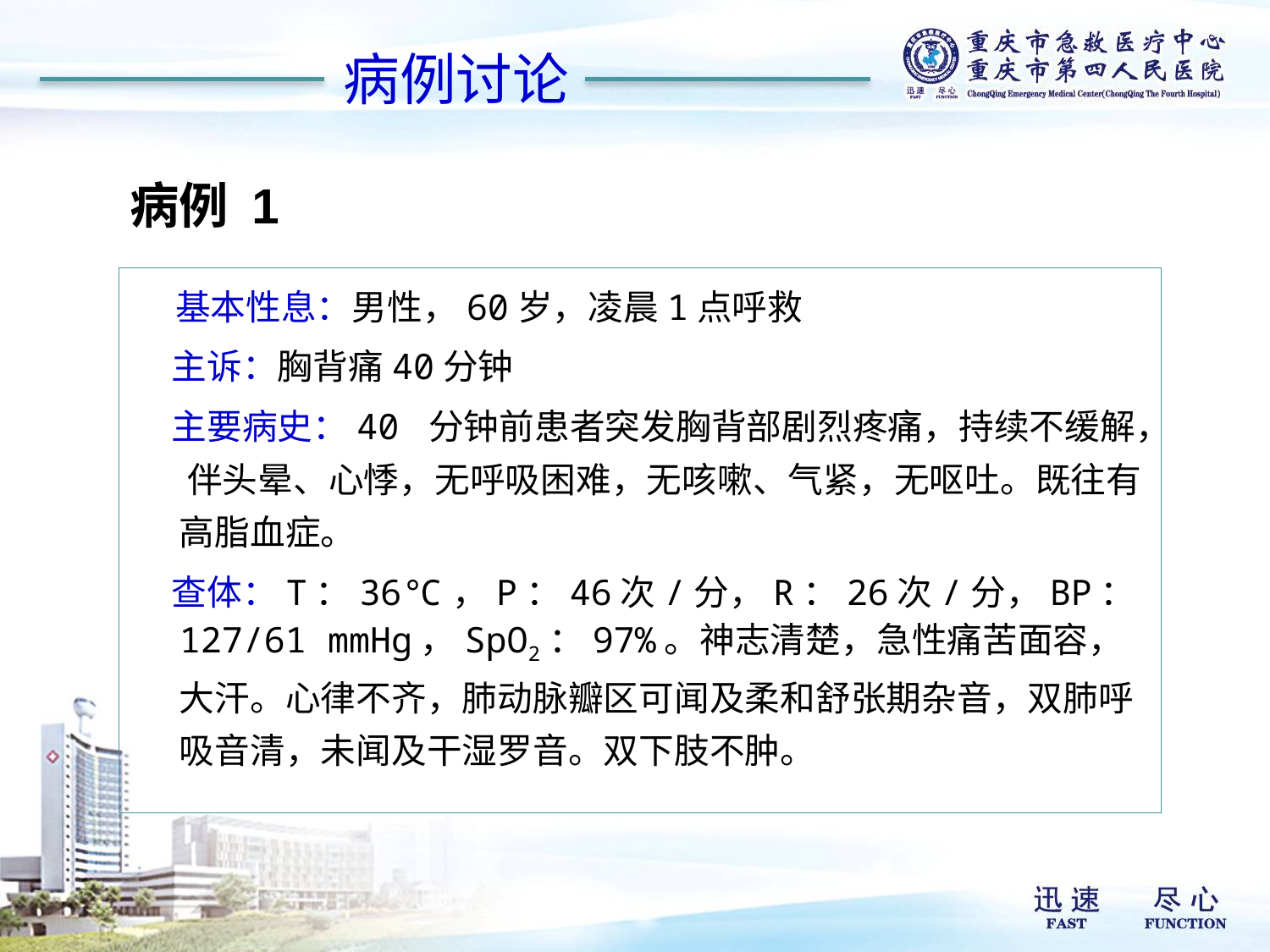

病例讨论
病例 1
     基本性息：男性，60岁，凌晨1点呼救
    主诉：胸背痛40分钟
    主要病史：40 分钟前患者突发胸背部剧烈疼痛，持续不缓解， 伴头晕、心悸，无呼吸困难，无咳嗽、气紧，无呕吐。既往有高脂血症。
    查体：T：36℃，P：46次/分，R：26次/分，BP：127/61 mmHg，SpO2：97%。神志清楚，急性痛苦面容，大汗。心律不齐，肺动脉瓣区可闻及柔和舒张期杂音，双肺呼吸音清，未闻及干湿罗音。双下肢不肿。